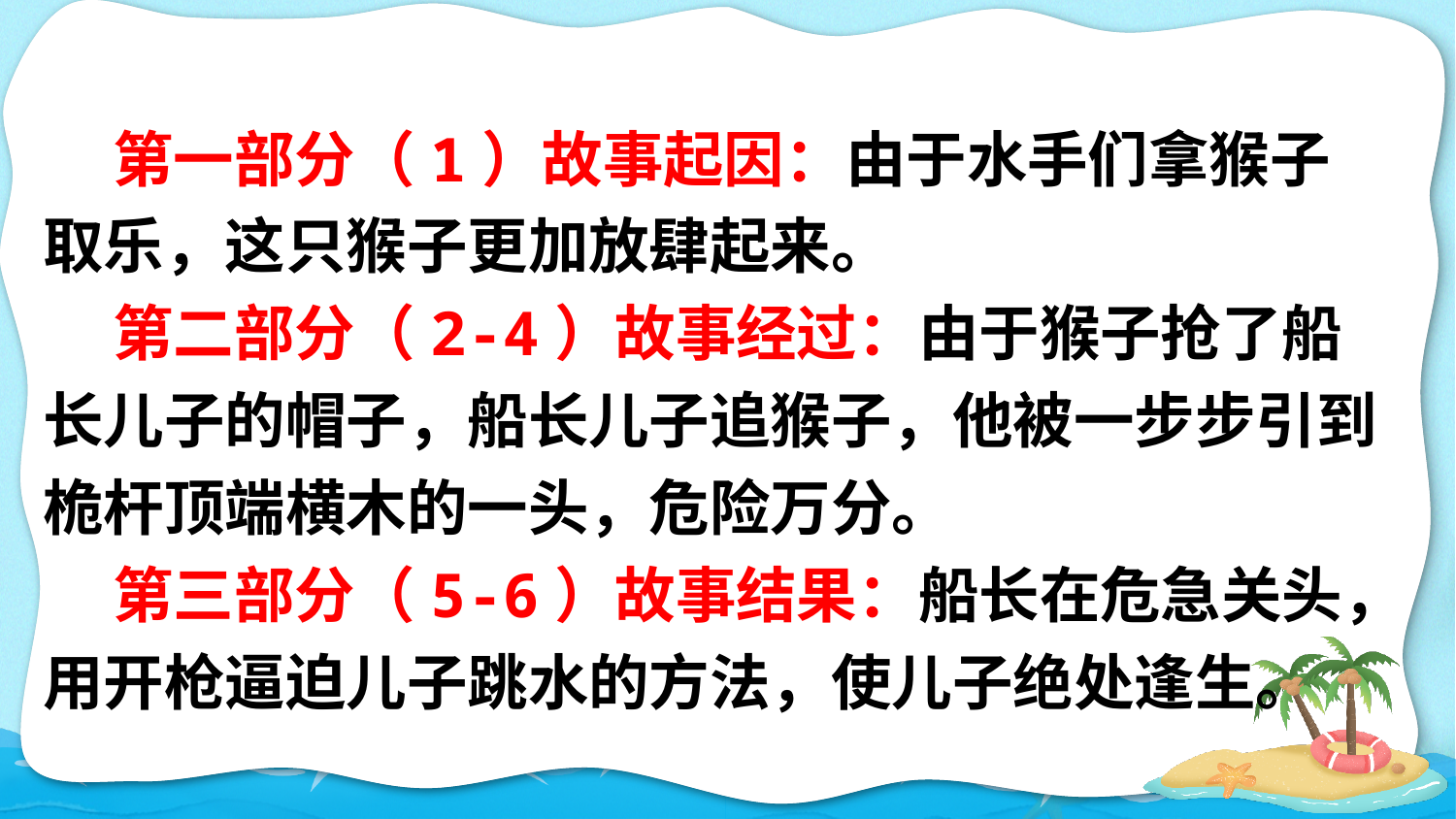

第一部分（1）故事起因：由于水手们拿猴子取乐，这只猴子更加放肆起来。
    第二部分（2-4）故事经过：由于猴子抢了船长儿子的帽子，船长儿子追猴子，他被一步步引到桅杆顶端横木的一头，危险万分。
    第三部分（5-6）故事结果：船长在危急关头，用开枪逼迫儿子跳水的方法，使儿子绝处逢生。